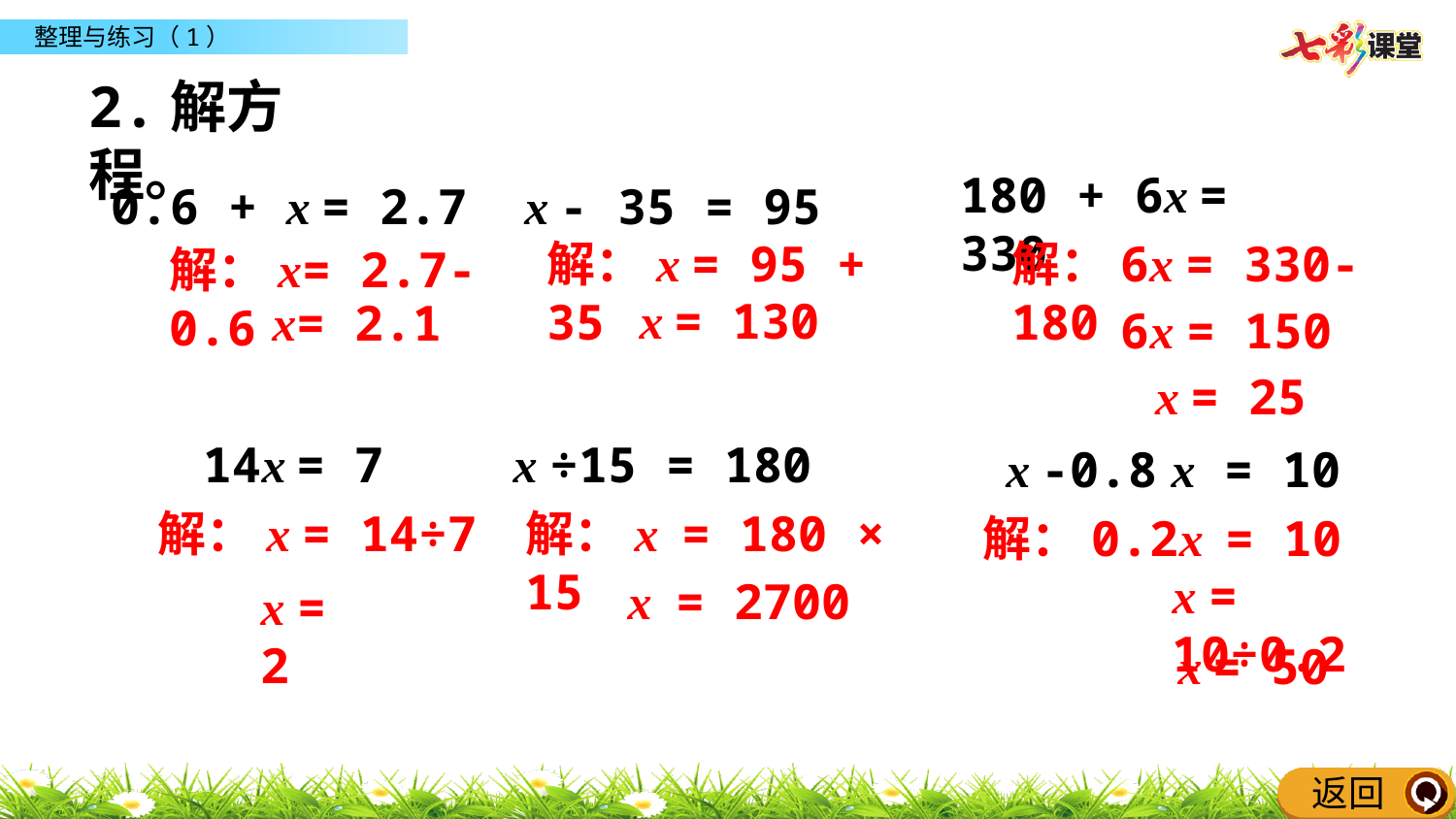

2.解方程。
180 + 6x = 330
0.6 + x = 2.7
x - 35 = 95
解：x = 95 + 35
解：6x = 330-180
解：x= 2.7-0.6
x = 130
x= 2.1
6x = 150
x = 25
14x = 7
x ÷15 = 180
x -0.8 x = 10
解：x = 14÷7
解：x  = 180 × 15
解：0.2x  = 10
x = 10÷0.2
x  = 2700
x = 2
x = 50